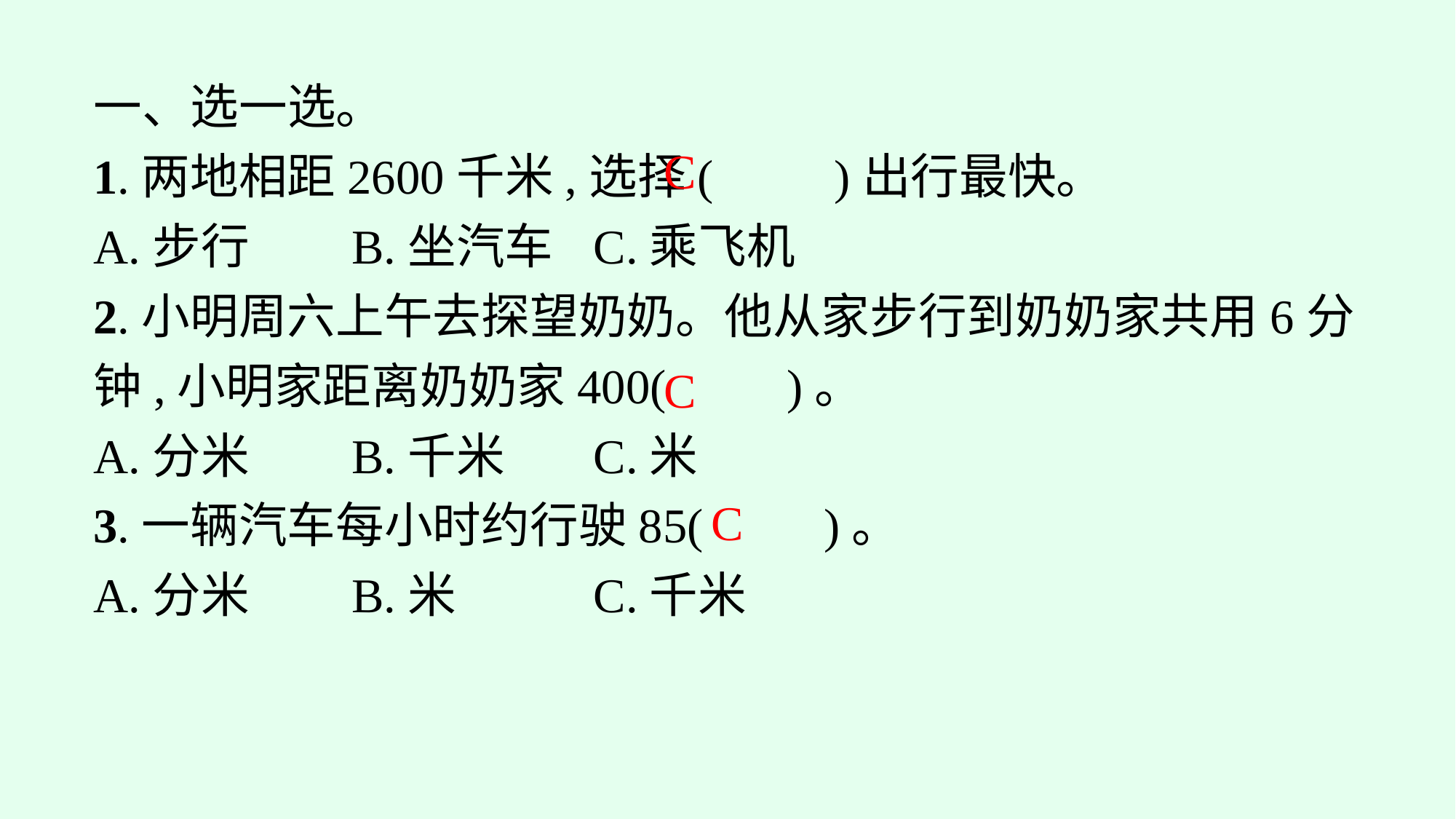

一、选一选。
1.两地相距2600千米,选择(　　)出行最快。
A.步行	B.坐汽车	C.乘飞机
2.小明周六上午去探望奶奶。他从家步行到奶奶家共用6分钟,小明家距离奶奶家400(　　)。
A.分米	B.千米	C.米
3.一辆汽车每小时约行驶85(　　)。
A.分米	B.米		C.千米
C
C
C